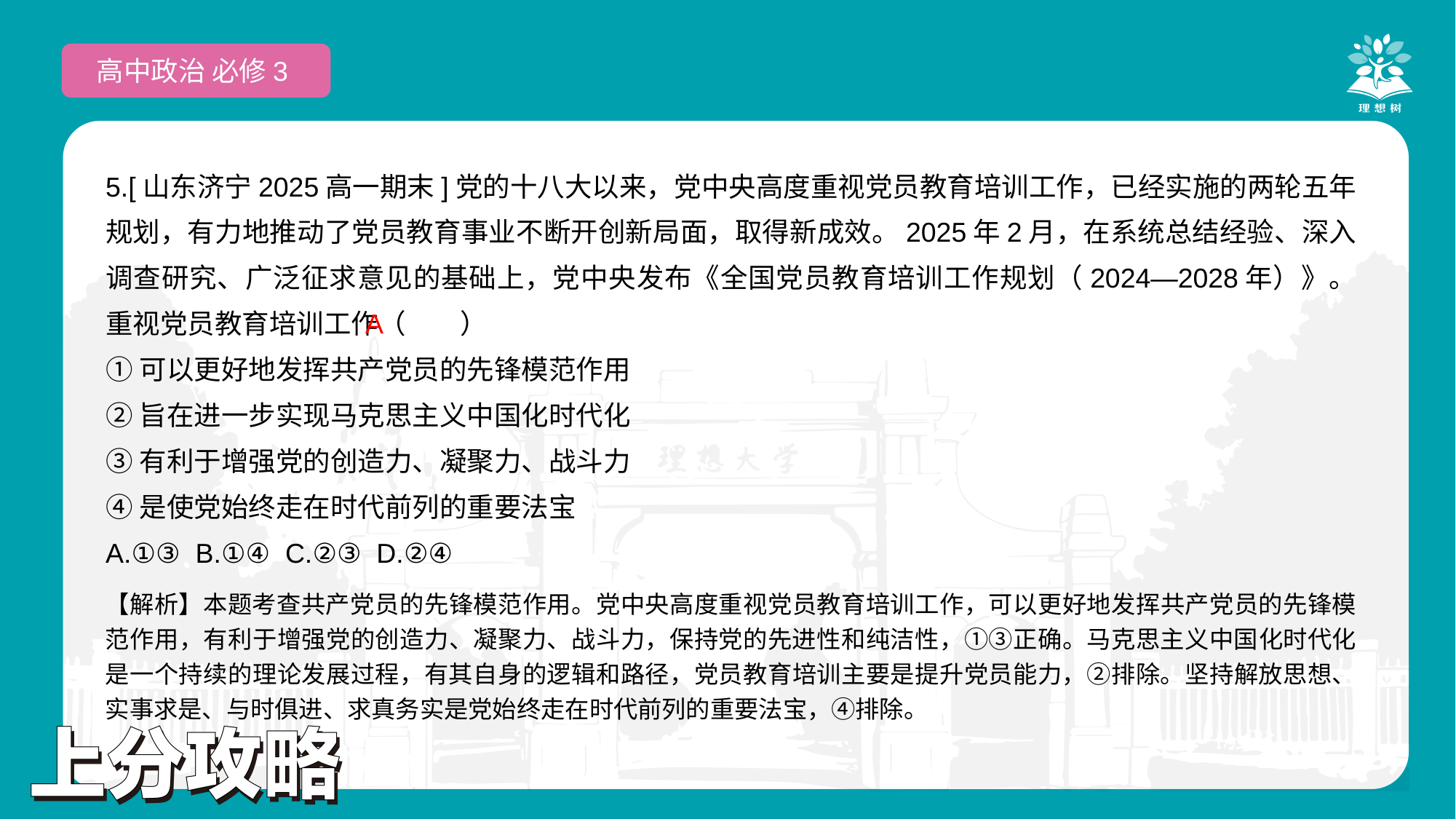

高中政治 必修3
5.[山东济宁2025高一期末]党的十八大以来，党中央高度重视党员教育培训工作，已经实施的两轮五年规划，有力地推动了党员教育事业不断开创新局面，取得新成效。2025年2月，在系统总结经验、深入调查研究、广泛征求意见的基础上，党中央发布《全国党员教育培训工作规划（2024—2028年）》。重视党员教育培训工作（　　）
①可以更好地发挥共产党员的先锋模范作用
②旨在进一步实现马克思主义中国化时代化
③有利于增强党的创造力、凝聚力、战斗力
④是使党始终走在时代前列的重要法宝
A.①③  B.①④  C.②③  D.②④
 A
【解析】本题考查共产党员的先锋模范作用。党中央高度重视党员教育培训工作，可以更好地发挥共产党员的先锋模范作用，有利于增强党的创造力、凝聚力、战斗力，保持党的先进性和纯洁性，①③正确。马克思主义中国化时代化是一个持续的理论发展过程，有其自身的逻辑和路径，党员教育培训主要是提升党员能力，②排除。坚持解放思想、实事求是、与时俱进、求真务实是党始终走在时代前列的重要法宝，④排除。